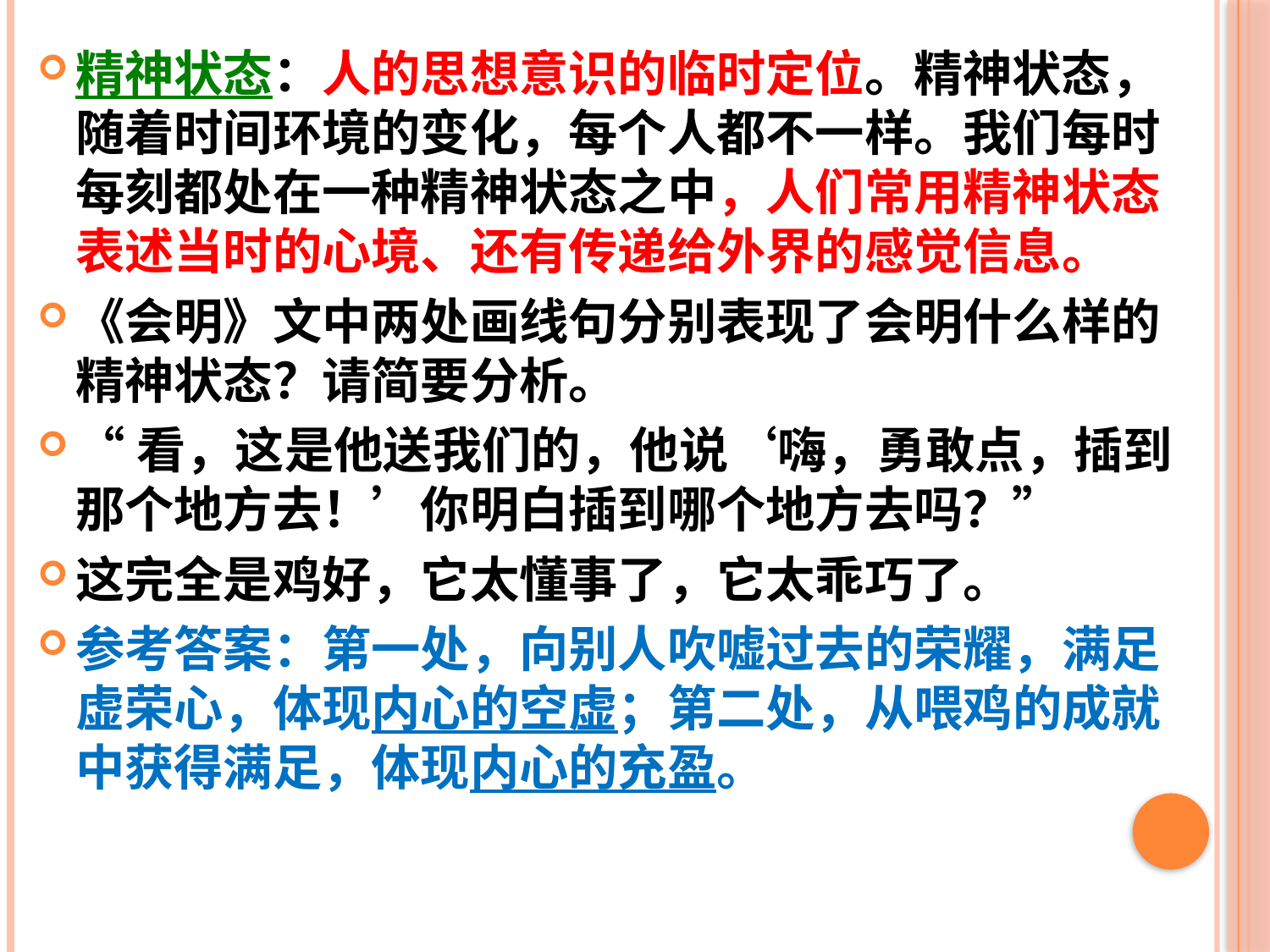

精神状态：人的思想意识的临时定位。精神状态，随着时间环境的变化，每个人都不一样。我们每时每刻都处在一种精神状态之中，人们常用精神状态表述当时的心境、还有传递给外界的感觉信息。
《会明》文中两处画线句分别表现了会明什么样的精神状态？请简要分析。
“看，这是他送我们的，他说‘嗨，勇敢点，插到那个地方去！’你明白插到哪个地方去吗？”
这完全是鸡好，它太懂事了，它太乖巧了。
参考答案：第一处，向别人吹嘘过去的荣耀，满足虚荣心，体现内心的空虚；第二处，从喂鸡的成就中获得满足，体现内心的充盈。